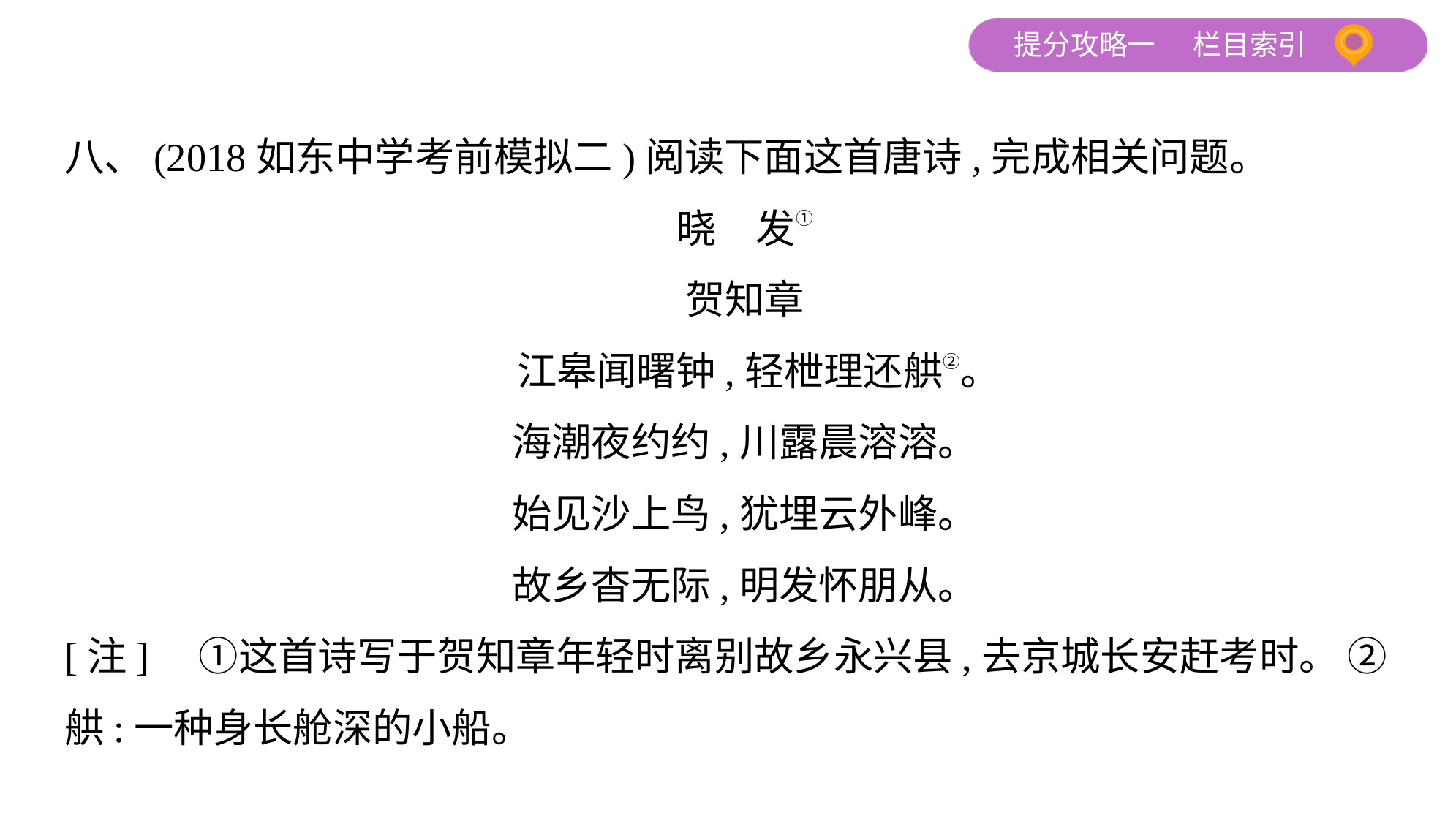

八、(2018如东中学考前模拟二)阅读下面这首唐诗,完成相关问题。
晓　发①
贺知章
  江皋闻曙钟,轻枻理还舼②。
海潮夜约约,川露晨溶溶。
始见沙上鸟,犹埋云外峰。
故乡杳无际,明发怀朋从。
[注]　①这首诗写于贺知章年轻时离别故乡永兴县,去京城长安赶考时。 ②
舼:一种身长舱深的小船。